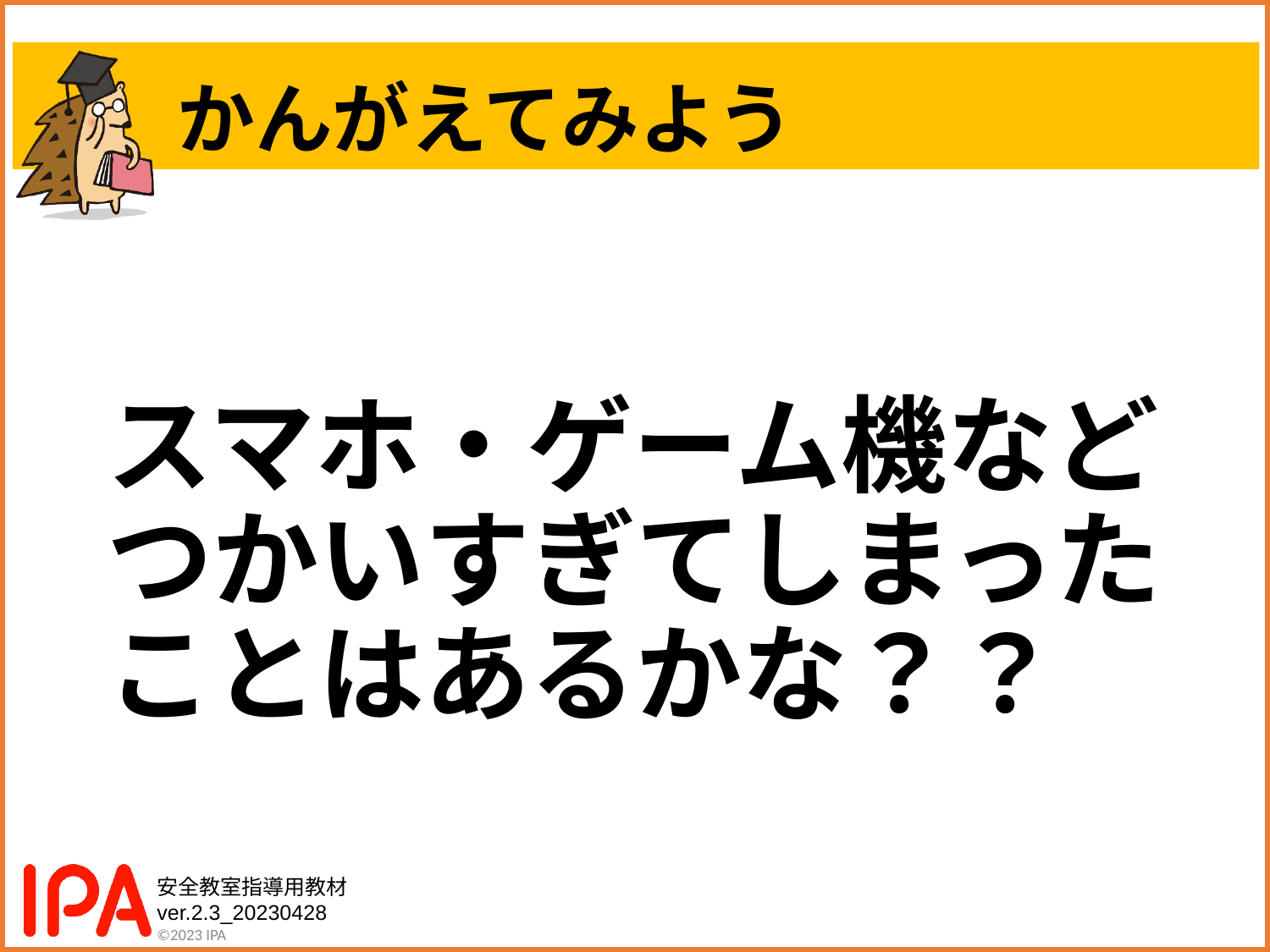

かんがえてみよう
# スマホ・ゲーム機など つかいすぎてしまった ことはあるかな？？